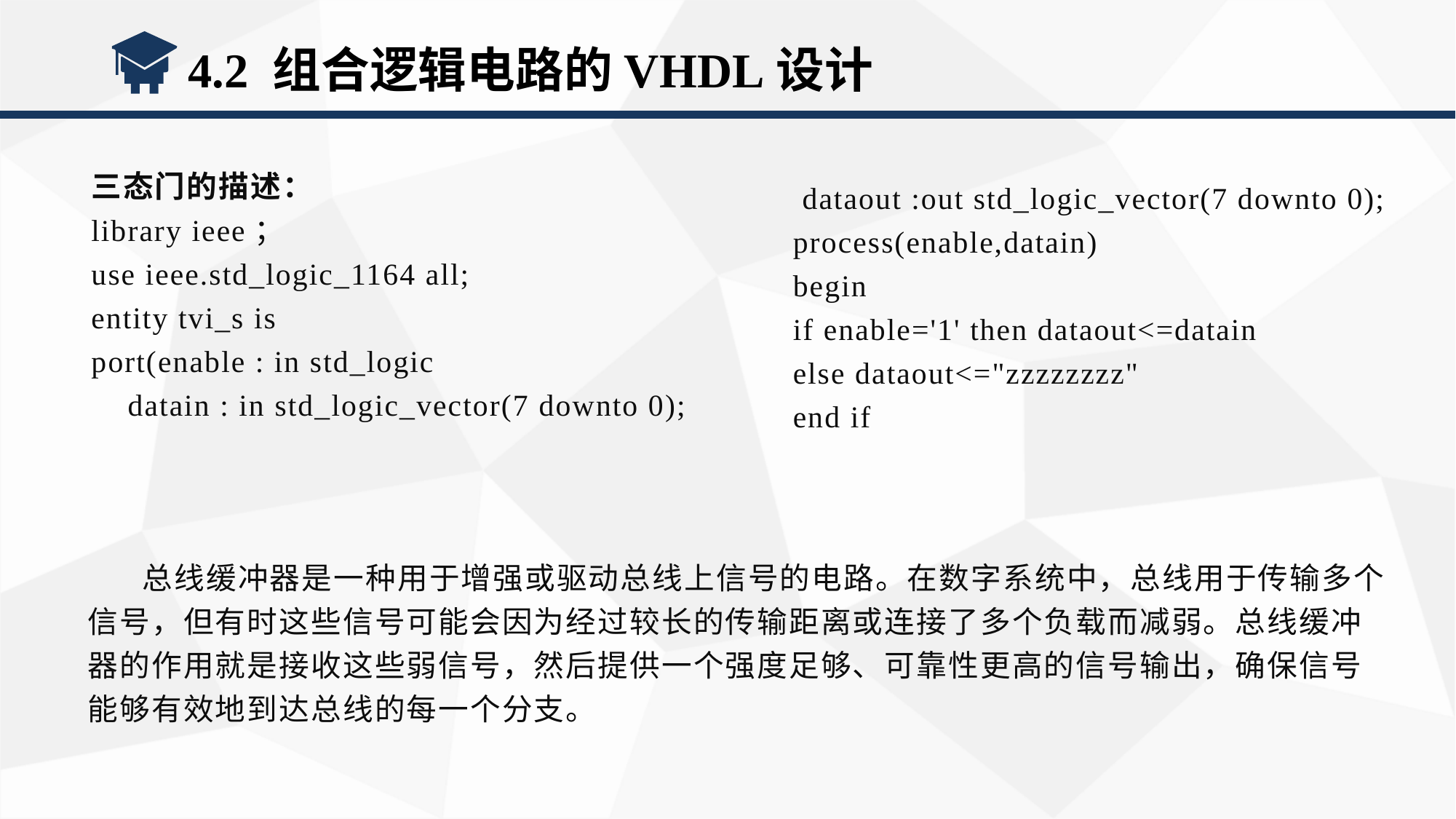

4.2 组合逻辑电路的VHDL设计

三态门的描述：
library ieee；
use ieee.std_logic_1164 all;
entity tvi_s is
port(enable : in std_logic
    datain : in std_logic_vector(7 downto 0);

 dataout :out std_logic_vector(7 downto 0);
process(enable,datain)
begin
if enable='1' then dataout<=datain
else dataout<="zzzzzzzz"
end if

总线缓冲器是一种用于增强或驱动总线上信号的电路。在数字系统中，总线用于传输多个信号，但有时这些信号可能会因为经过较长的传输距离或连接了多个负载而减弱。总线缓冲器的作用就是接收这些弱信号，然后提供一个强度足够、可靠性更高的信号输出，确保信号能够有效地到达总线的每一个分支。